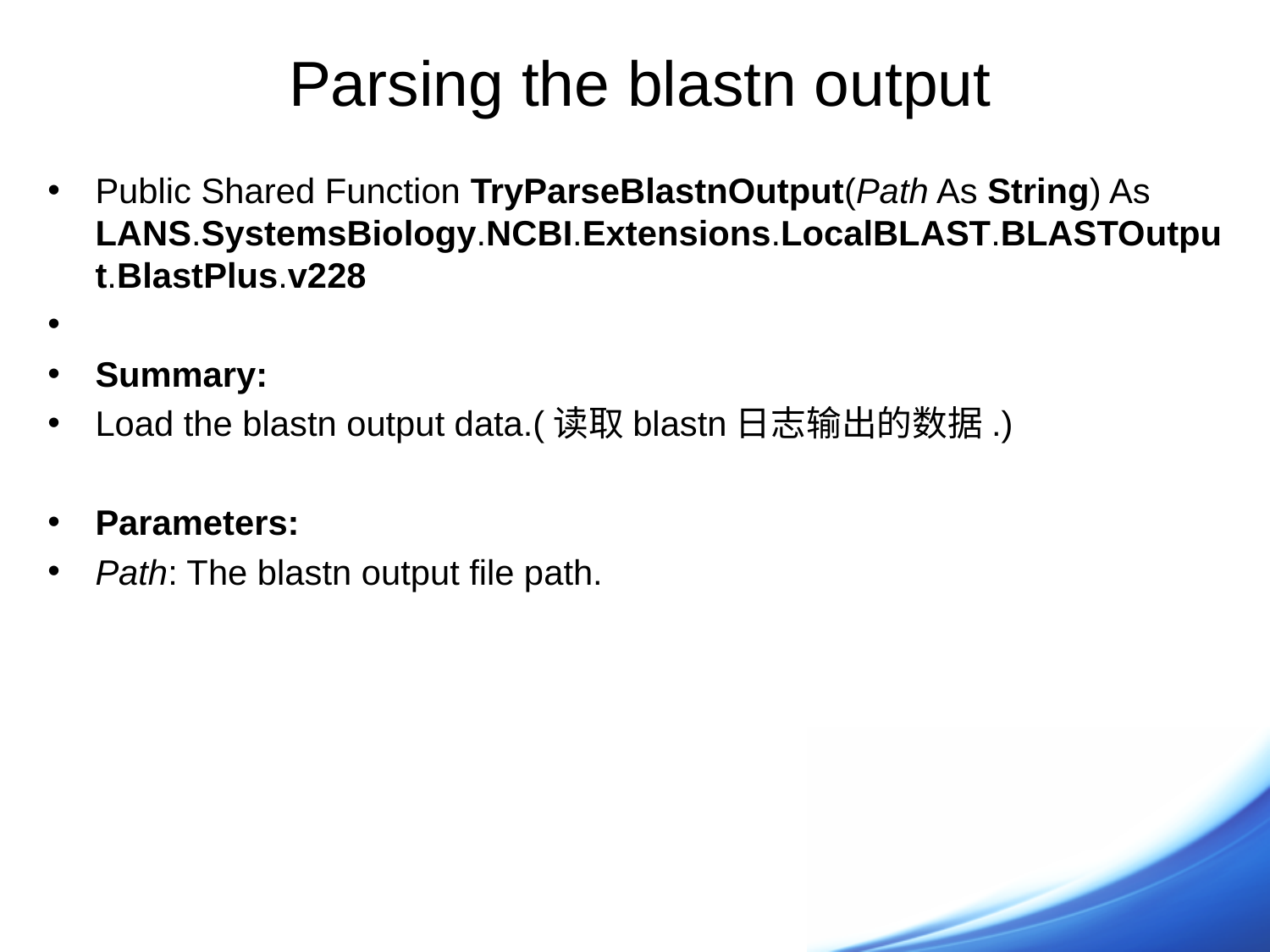

# Parsing the blastn output
Public Shared Function TryParseBlastnOutput(Path As String) As LANS.SystemsBiology.NCBI.Extensions.LocalBLAST.BLASTOutput.BlastPlus.v228

Summary:
Load the blastn output data.(读取blastn日志输出的数据.)

Parameters:
Path: The blastn output file path.